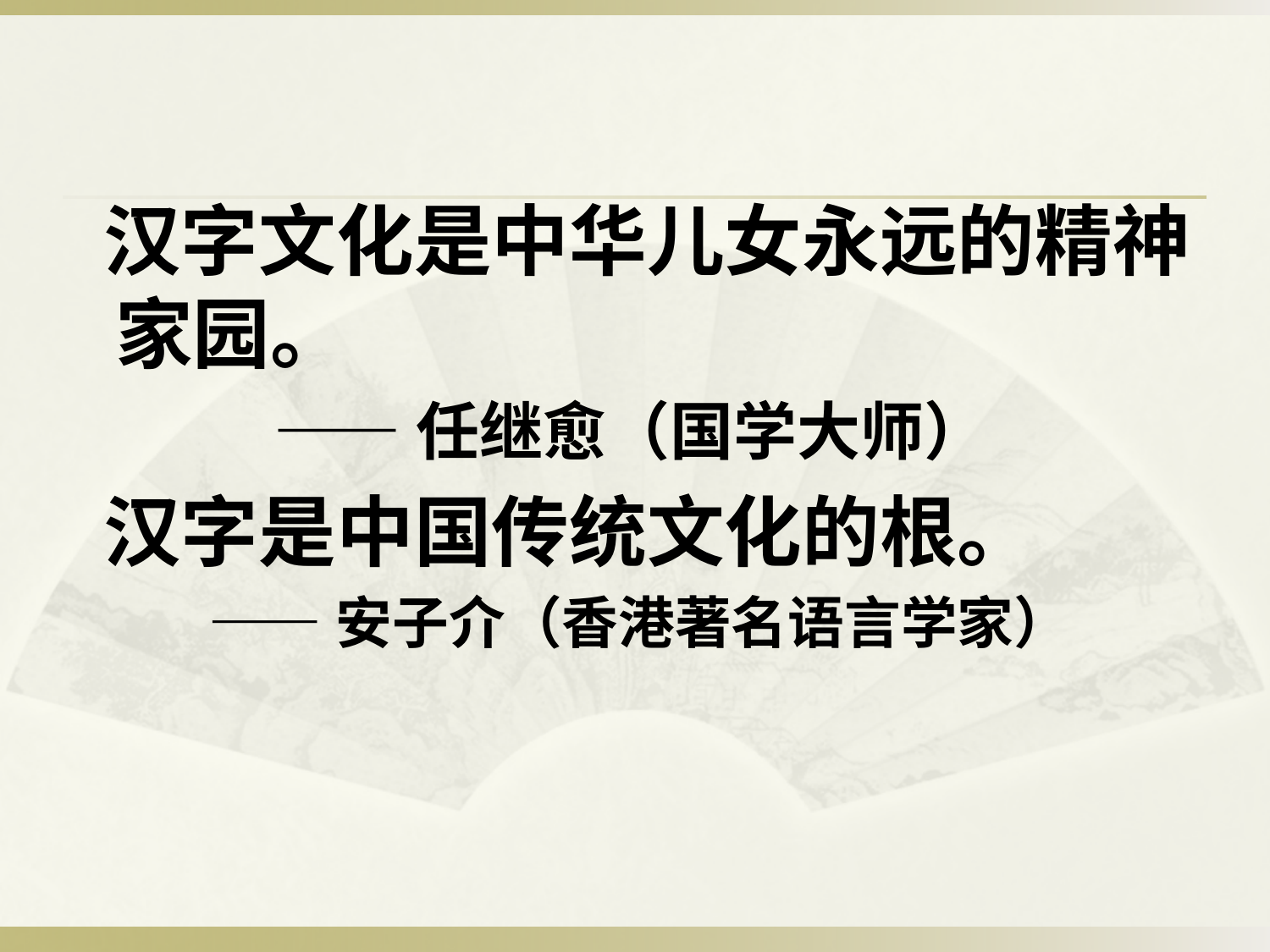

#
 汉字文化是中华儿女永远的精神家园。
                ——任继愈（国学大师）
 汉字是中国传统文化的根。
           ——安子介（香港著名语言学家）